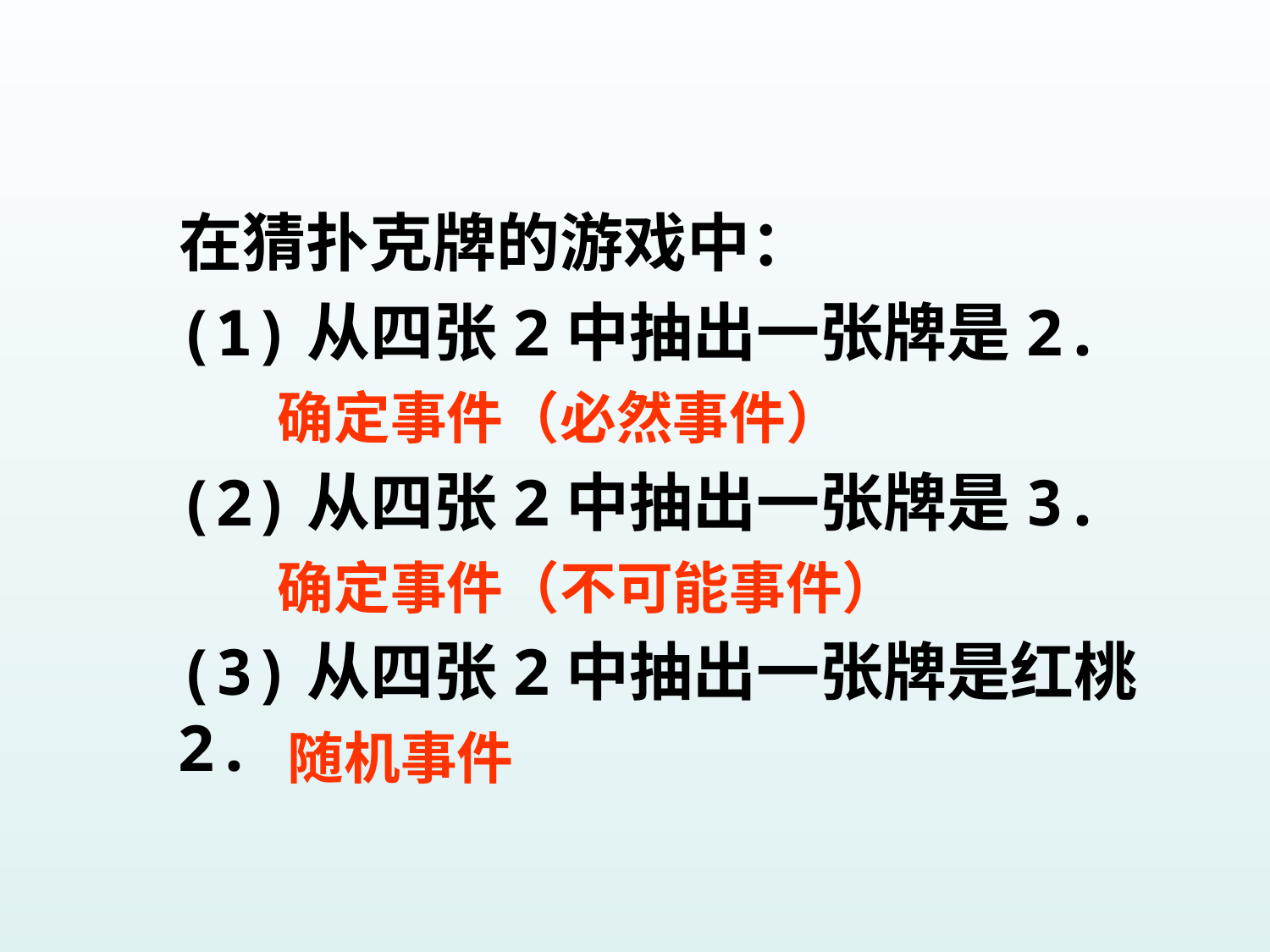

在猜扑克牌的游戏中：
(1)从四张2中抽出一张牌是2.
确定事件（必然事件）
(2)从四张2中抽出一张牌是3.
确定事件（不可能事件）
(3)从四张2中抽出一张牌是红桃2.
随机事件